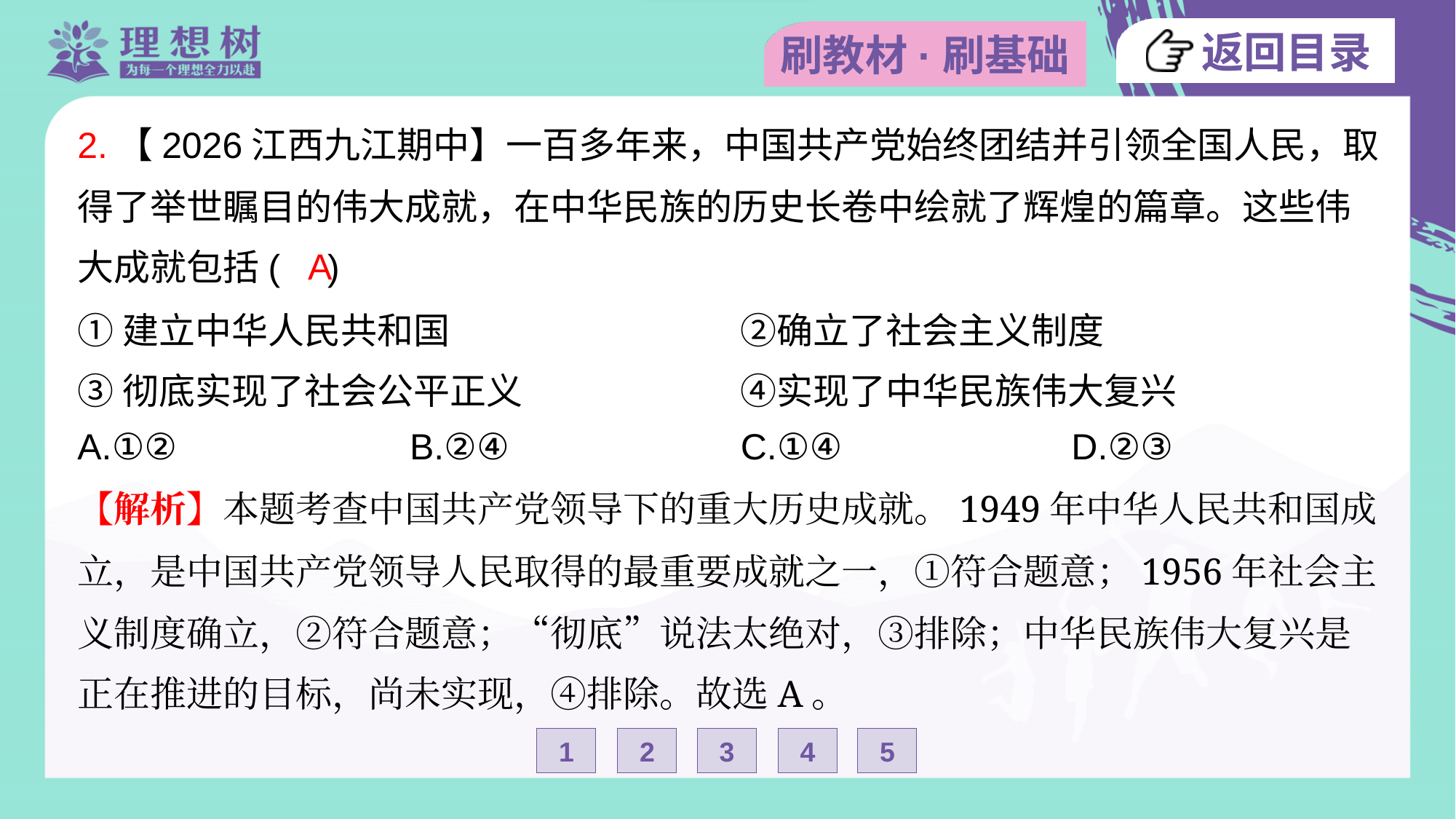

2.【2026江西九江期中】一百多年来，中国共产党始终团结并引领全国人民，取
得了举世瞩目的伟大成就，在中华民族的历史长卷中绘就了辉煌的篇章。这些伟
大成就包括(     )
A
①建立中华人民共和国	②确立了社会主义制度
③彻底实现了社会公平正义	④实现了中华民族伟大复兴
A.①②	B.②④	C.①④	D.②③
【解析】本题考查中国共产党领导下的重大历史成就。1949年中华人民共和国成
立，是中国共产党领导人民取得的最重要成就之一，①符合题意；1956年社会主
义制度确立，②符合题意；“彻底”说法太绝对，③排除；中华民族伟大复兴是
正在推进的目标，尚未实现，④排除。故选A。